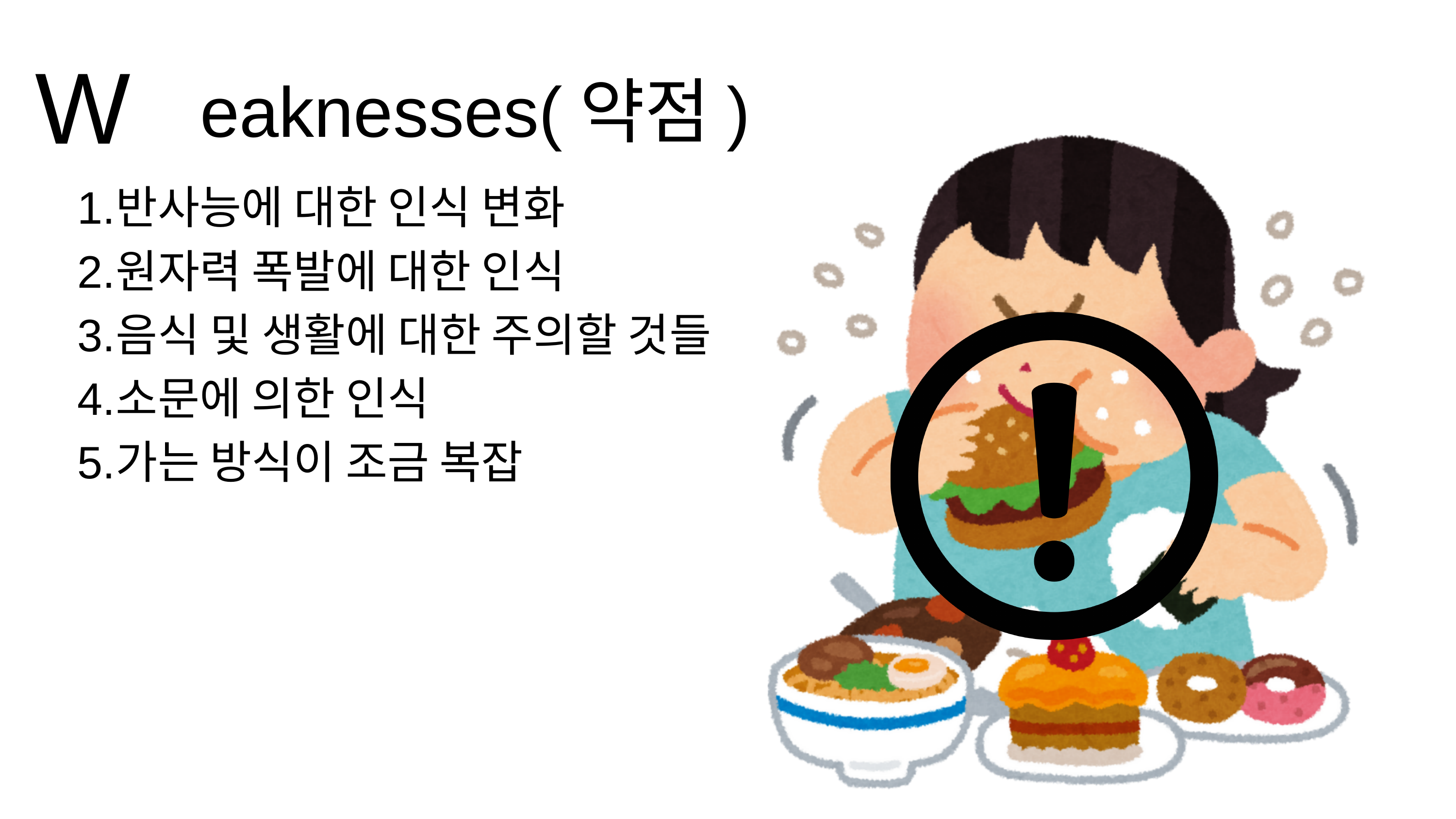

W
eaknesses(약점)

반사능에 대한 인식 변화
원자력 폭발에 대한 인식
음식 및 생활에 대한 주의할 것들
소문에 의한 인식
가는 방식이 조금 복잡